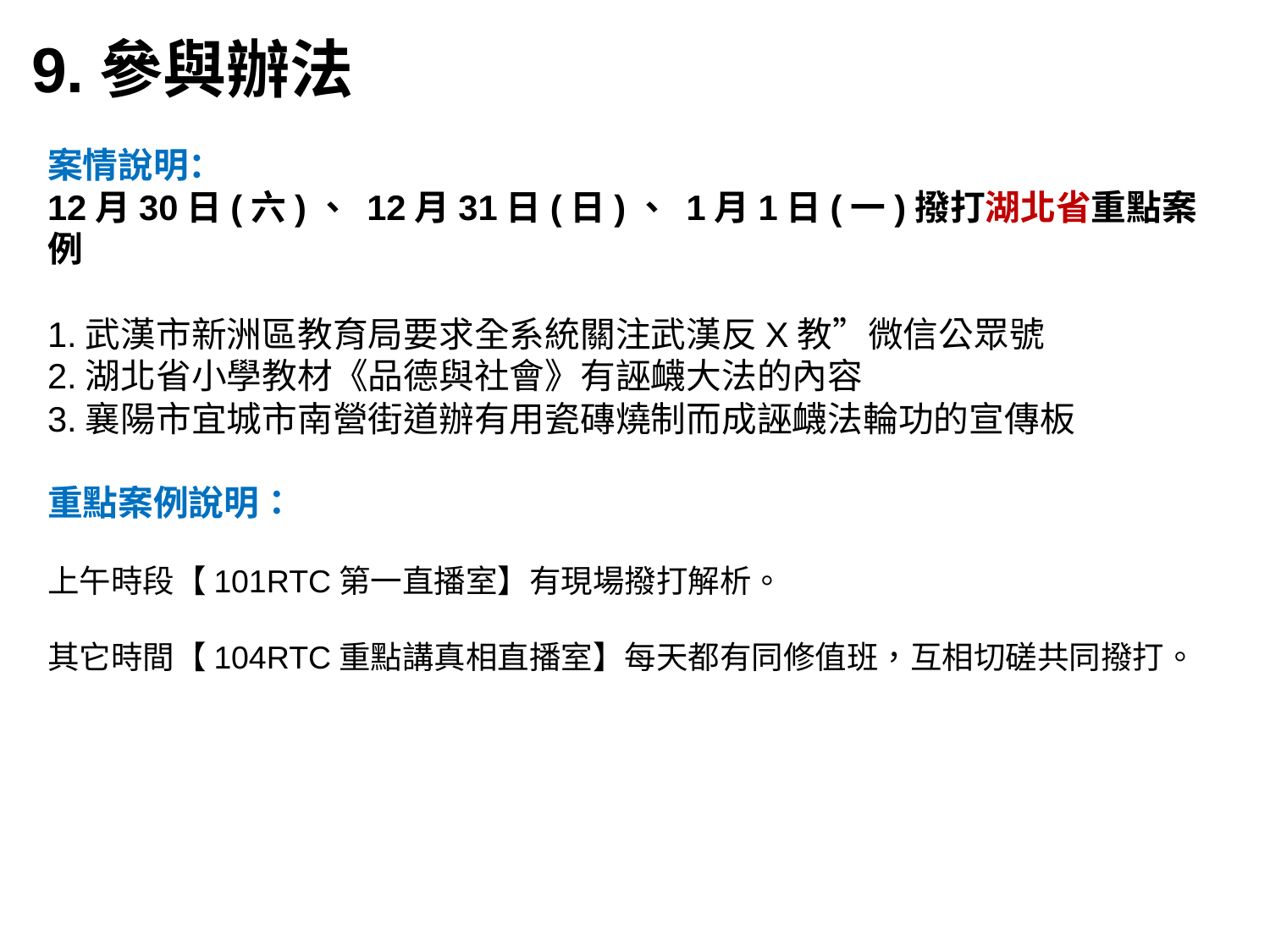

9.參與辦法
案情說明：
12月30日(六)、 12月31日(日)、 1月1日(一)撥打湖北省重點案例

1.武漢市新洲區教育局要求全系統關注武漢反X教”微信公眾號
2.湖北省小學教材《品德與社會》有誣衊大法的內容
3.襄陽市宜城市南營街道辦有用瓷磚燒制而成誣衊法輪功的宣傳板

重點案例說明：
上午時段【101RTC第一直播室】有現場撥打解析。

其它時間【104RTC重點講真相直播室】每天都有同修值班，互相切磋共同撥打。